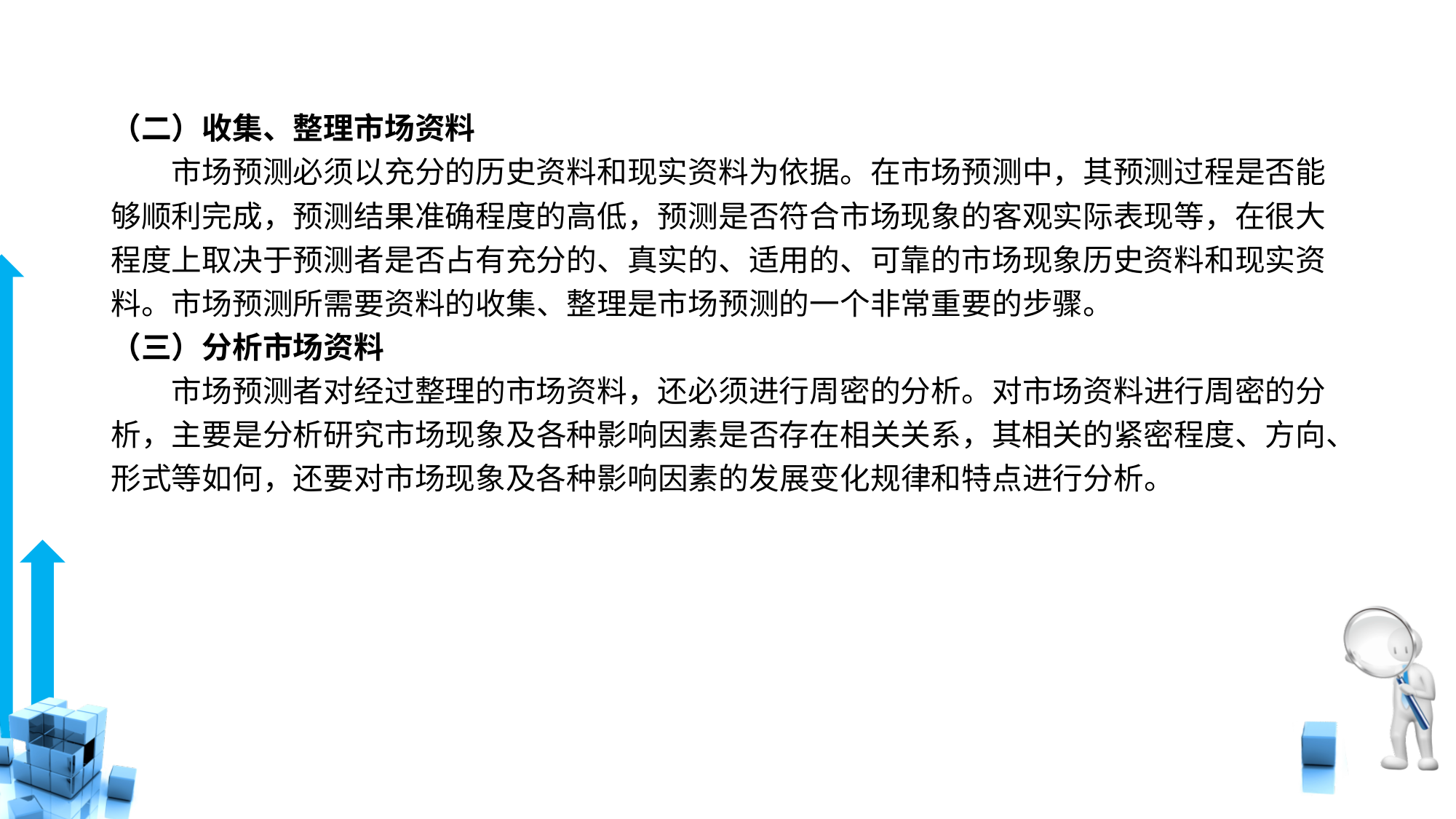

# （二）收集、整理市场资料
　　市场预测必须以充分的历史资料和现实资料为依据。在市场预测中，其预测过程是否能够顺利完成，预测结果准确程度的高低，预测是否符合市场现象的客观实际表现等，在很大程度上取决于预测者是否占有充分的、真实的、适用的、可靠的市场现象历史资料和现实资料。市场预测所需要资料的收集、整理是市场预测的一个非常重要的步骤。
（三）分析市场资料
　　市场预测者对经过整理的市场资料，还必须进行周密的分析。对市场资料进行周密的分析，主要是分析研究市场现象及各种影响因素是否存在相关关系，其相关的紧密程度、方向、形式等如何，还要对市场现象及各种影响因素的发展变化规律和特点进行分析。